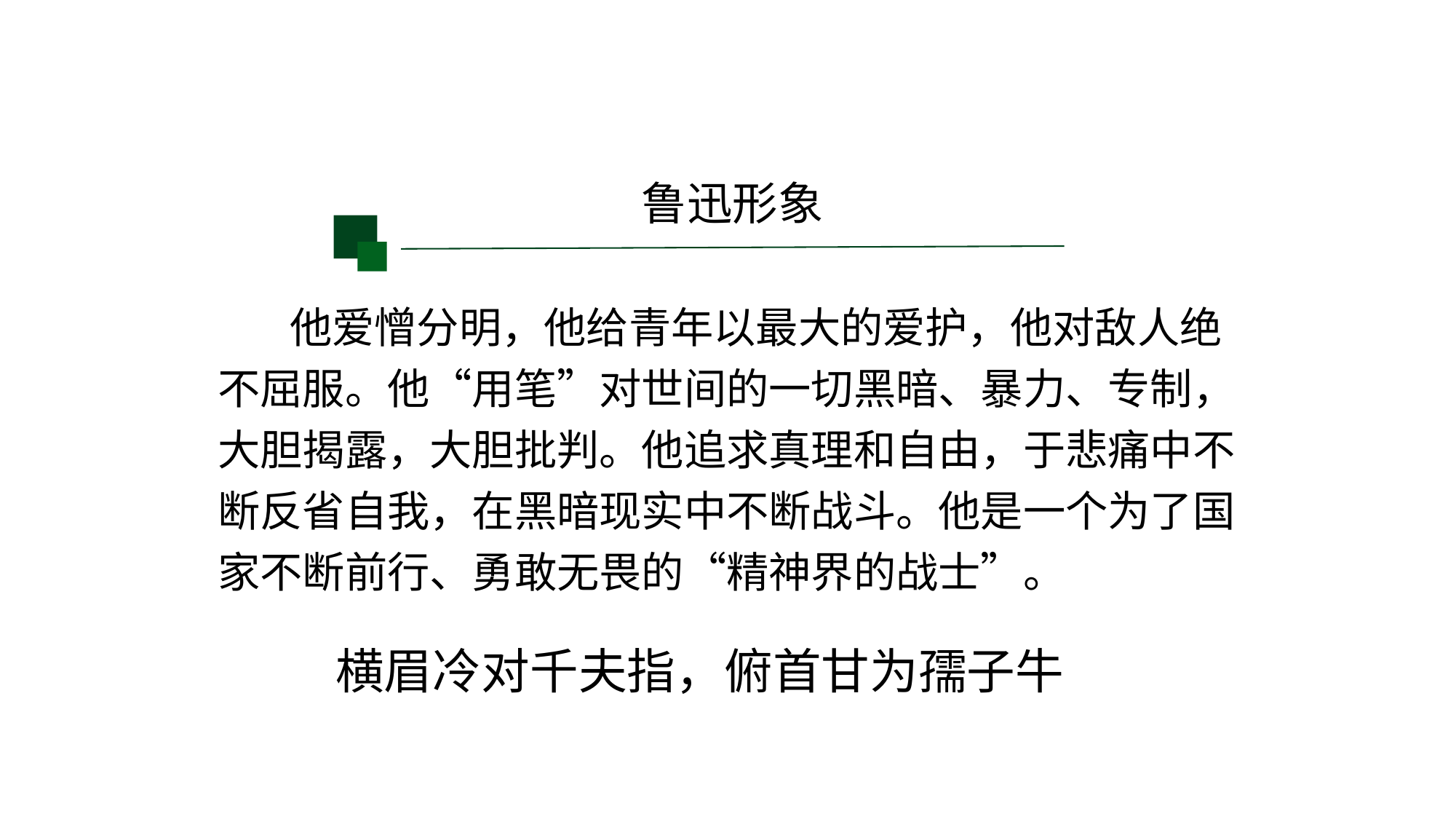

鲁迅形象

他爱憎分明，他给青年以最大的爱护，他对敌人绝不屈服。他“用笔”对世间的一切黑暗、暴力、专制，大胆揭露，大胆批判。他追求真理和自由，于悲痛中不断反省自我，在黑暗现实中不断战斗。他是一个为了国家不断前行、勇敢无畏的“精神界的战士”。
横眉冷对千夫指，俯首甘为孺子牛